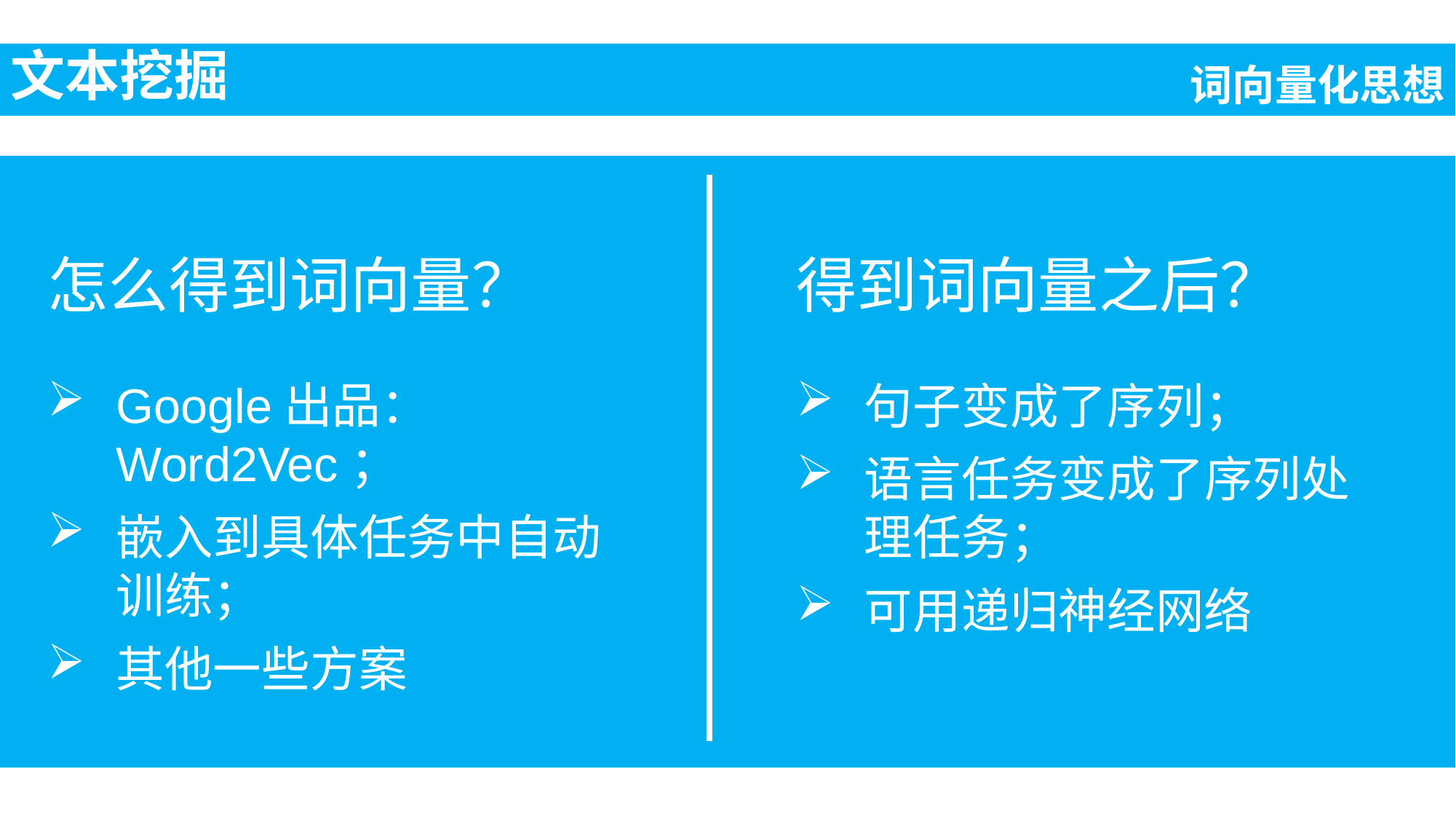

文本挖掘
词向量化思想
怎么得到词向量？
得到词向量之后？
Google出品：Word2Vec；
嵌入到具体任务中自动训练；
其他一些方案
句子变成了序列；
语言任务变成了序列处理任务；
可用递归神经网络